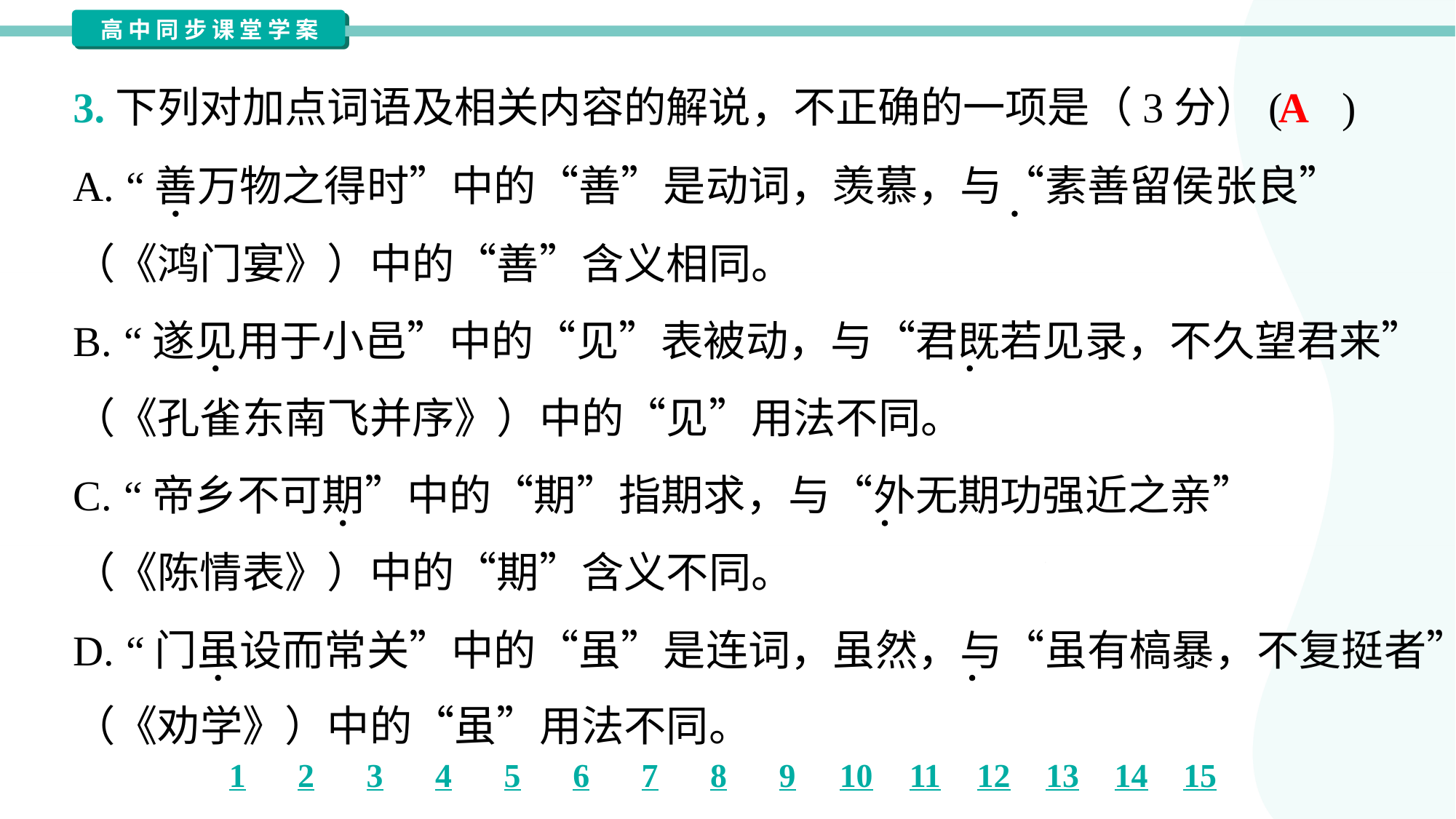

A
3.下列对加点词语及相关内容的解说，不正确的一项是（3分）(     )
A. “善万物之得时”中的“善”是动词，羡慕，与“素善留侯张良”
（《鸿门宴》）中的“善”含义相同。
B. “遂见用于小邑”中的“见”表被动，与“君既若见录，不久望君来”
（《孔雀东南飞并序》）中的“见”用法不同。
C. “帝乡不可期”中的“期”指期求，与“外无期功强近之亲”
（《陈情表》）中的“期”含义不同。
D. “门虽设而常关”中的“虽”是连词，虽然，与“虽有槁暴，不复挺者”
（《劝学》）中的“虽”用法不同。